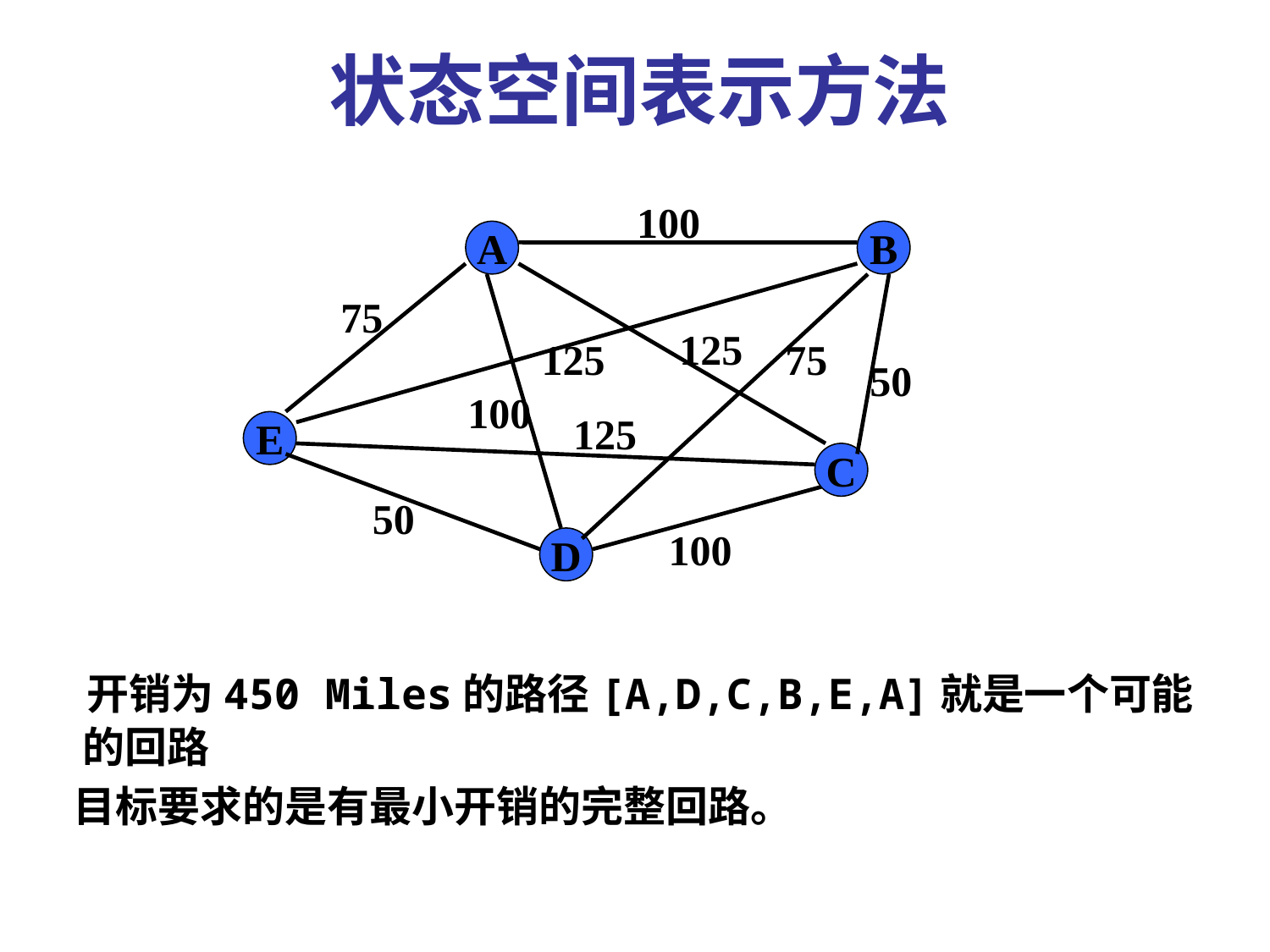

状态空间表示方法
100
A
B

75
125
125
75
50
100
125
E

C

50

100
D

   开销为450 Miles的路径[A,D,C,B,E,A]就是一个可能的回路
   目标要求的是有最小开销的完整回路。